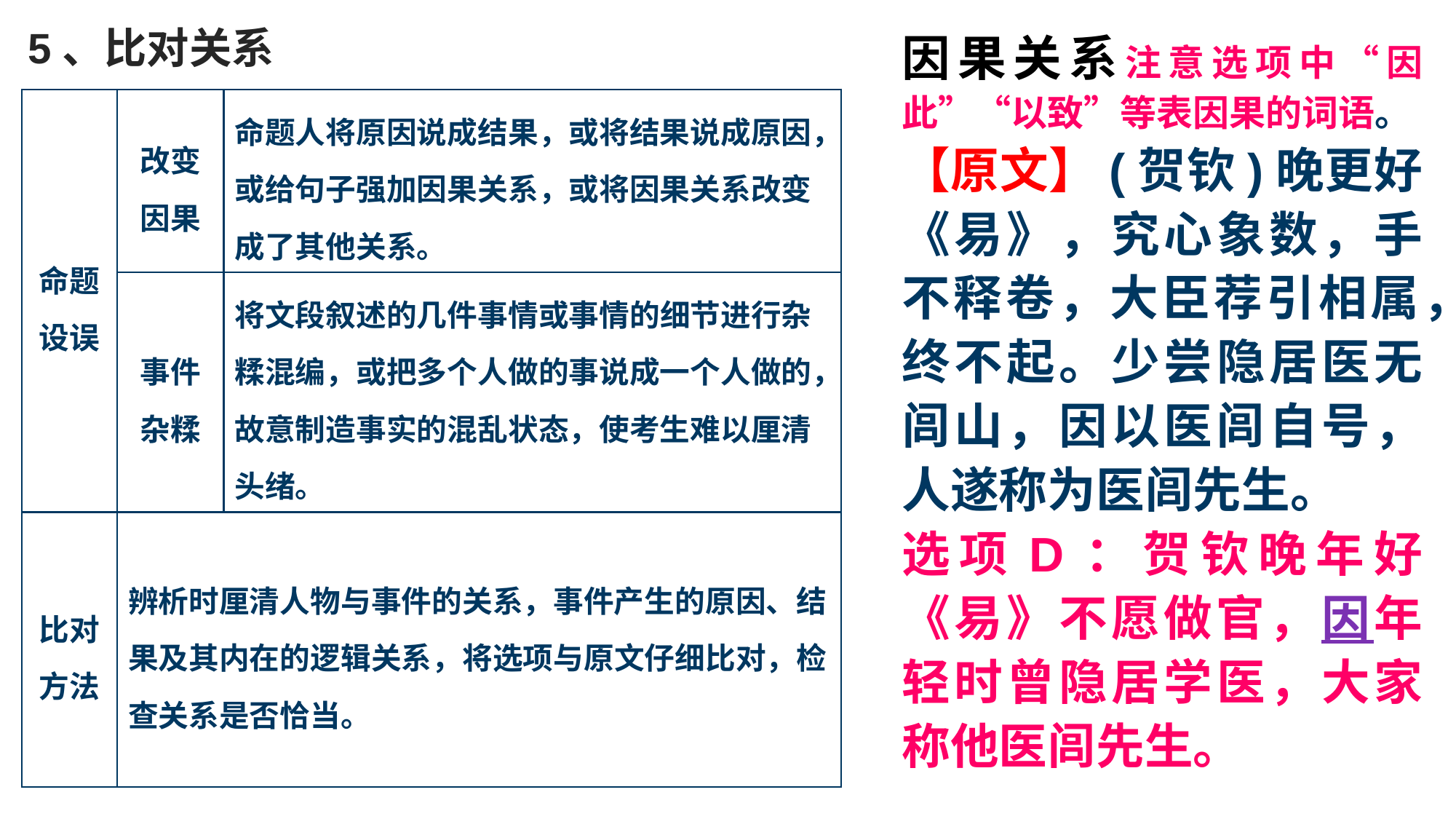

5、比对关系
因果关系注意选项中“因此”“以致”等表因果的词语。
【原文】(贺钦)晚更好《易》，究心象数，手不释卷，大臣荐引相属，终不起。少尝隐居医无闾山，因以医闾自号，人遂称为医闾先生。
选项D：贺钦晚年好《易》不愿做官，因年轻时曾隐居学医，大家称他医闾先生。
| 命题设误 | 改变因果 | 命题人将原因说成结果，或将结果说成原因，或给句子强加因果关系，或将因果关系改变成了其他关系。 |
| --- | --- | --- |
|  | 事件杂糅 | 将文段叙述的几件事情或事情的细节进行杂糅混编，或把多个人做的事说成一个人做的，故意制造事实的混乱状态，使考生难以厘清头绪。 |
| 比对方法 | 辨析时厘清人物与事件的关系，事件产生的原因、结果及其内在的逻辑关系，将选项与原文仔细比对，检查关系是否恰当。 |  |
35